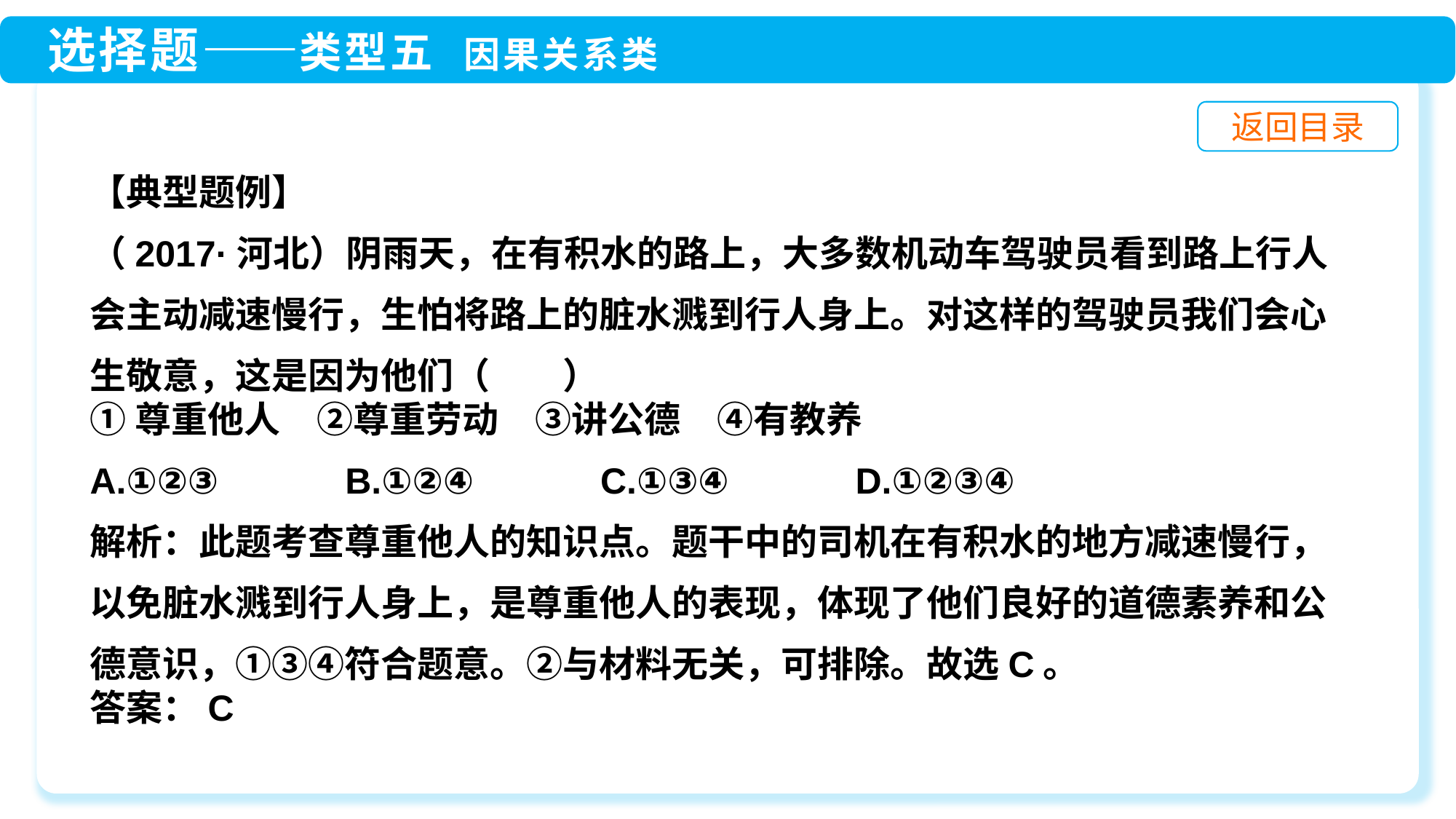

【典型题例】
（2017·河北）阴雨天，在有积水的路上，大多数机动车驾驶员看到路上行人会主动减速慢行，生怕将路上的脏水溅到行人身上。对这样的驾驶员我们会心生敬意，这是因为他们（　　）
①尊重他人　②尊重劳动　③讲公德　④有教养
A.①②③　　　B.①②④　　　C.①③④　　　D.①②③④
解析：此题考查尊重他人的知识点。题干中的司机在有积水的地方减速慢行，以免脏水溅到行人身上，是尊重他人的表现，体现了他们良好的道德素养和公德意识，①③④符合题意。②与材料无关，可排除。故选C。
答案：C